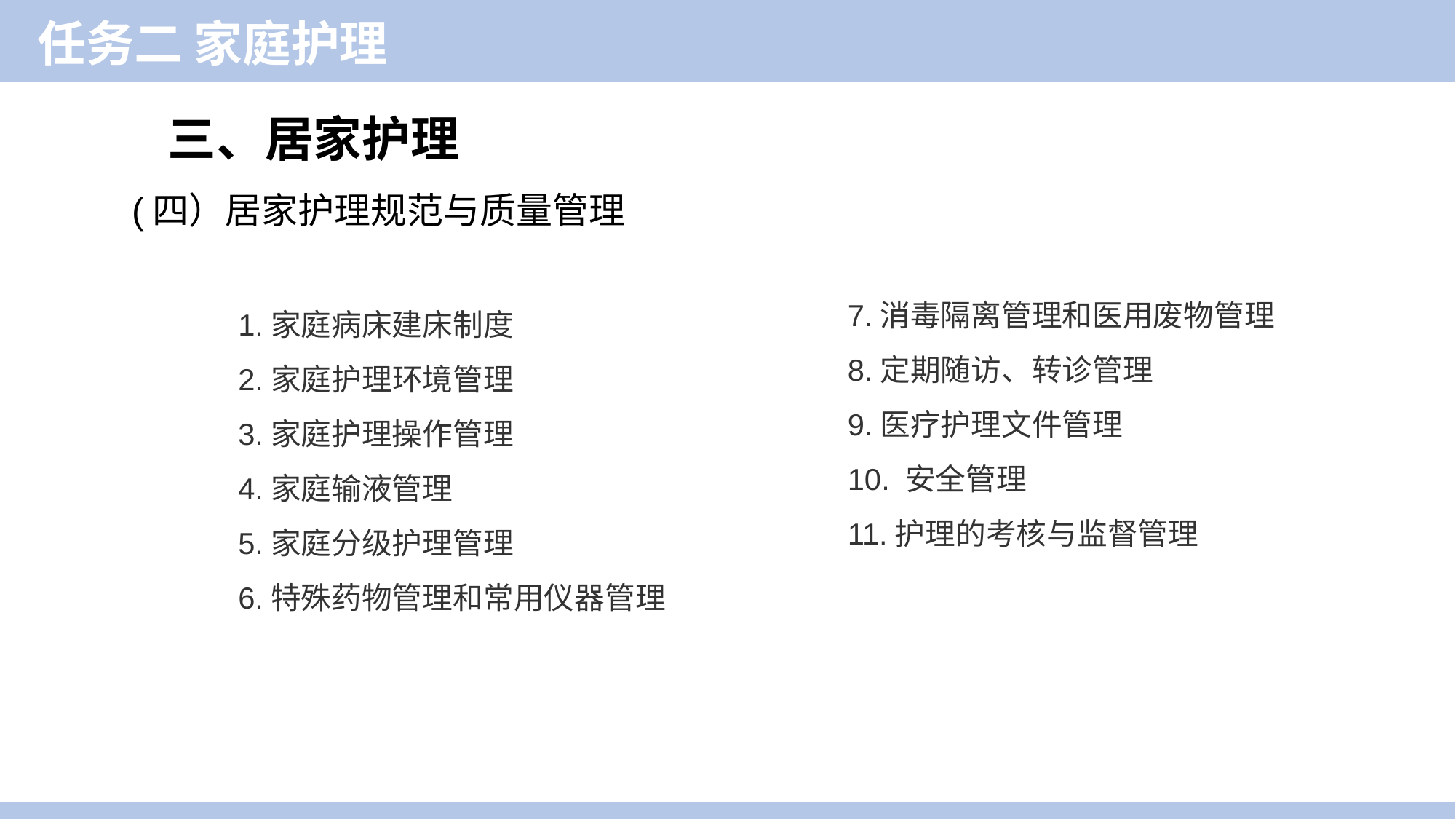

任务二 家庭护理
三、居家护理
(四）居家护理规范与质量管理

7.消毒隔离管理和医用废物管理
8.定期随访、转诊管理
9.医疗护理文件管理
10. 安全管理
11.护理的考核与监督管理
1.家庭病床建床制度
2.家庭护理环境管理
3.家庭护理操作管理
4.家庭输液管理
5.家庭分级护理管理
6.特殊药物管理和常用仪器管理